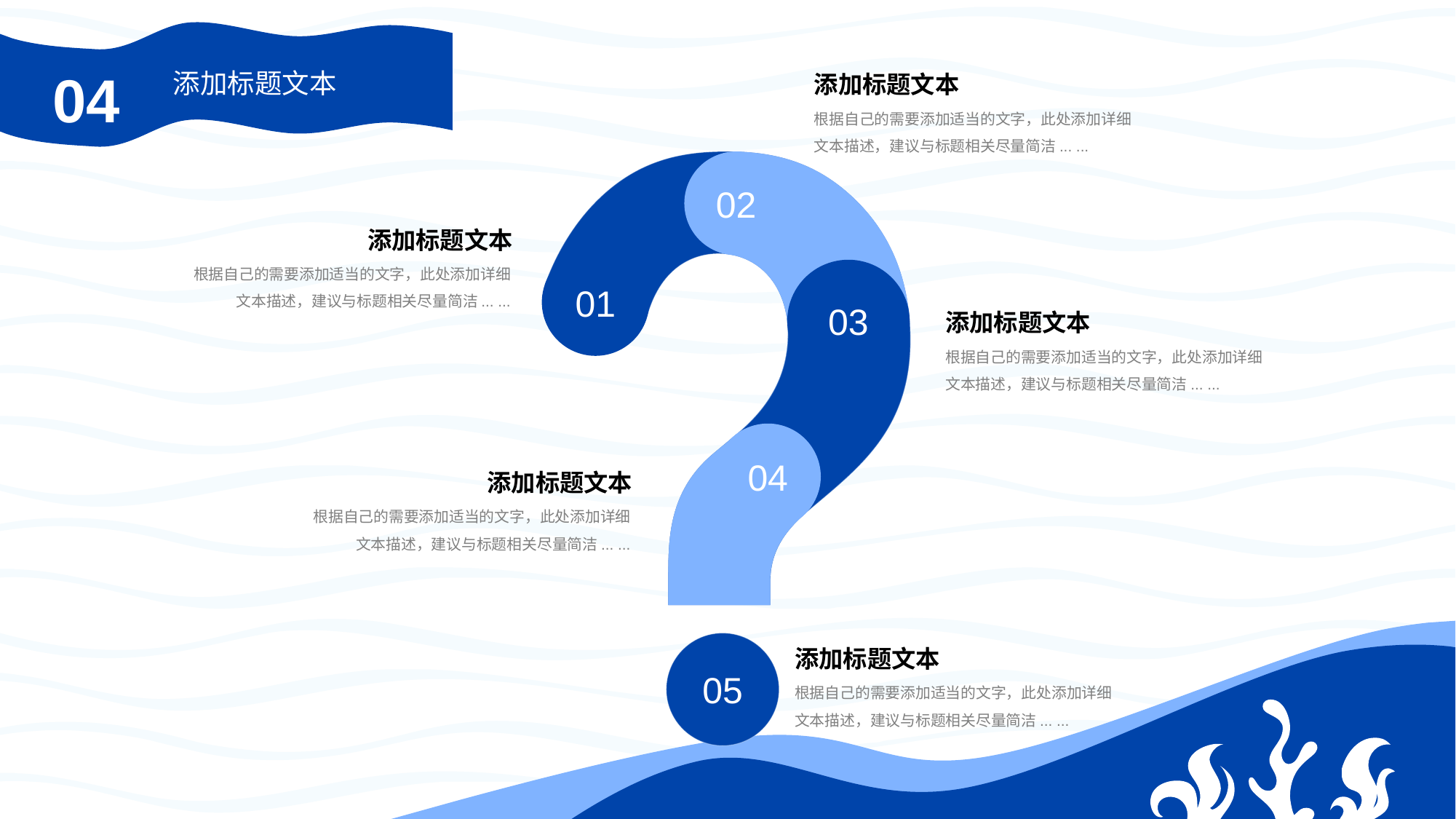

04
添加标题文本
保
态
添加标题文本
根据自己的需要添加适当的文字，此处添加详细文本描述，建议与标题相关尽量简洁... ...
目录
生
护
洋
海

02
添加标题文本
根据自己的需要添加适当的文字，此处添加详细文本描述，建议与标题相关尽量简洁... ...
01
03
添加标题文本
根据自己的需要添加适当的文字，此处添加详细文本描述，建议与标题相关尽量简洁... ...
04

添加标题文本
根据自己的需要添加适当的文字，此处添加详细文本描述，建议与标题相关尽量简洁... ...
05
添加标题文本
根据自己的需要添加适当的文字，此处添加详细文本描述，建议与标题相关尽量简洁... ...